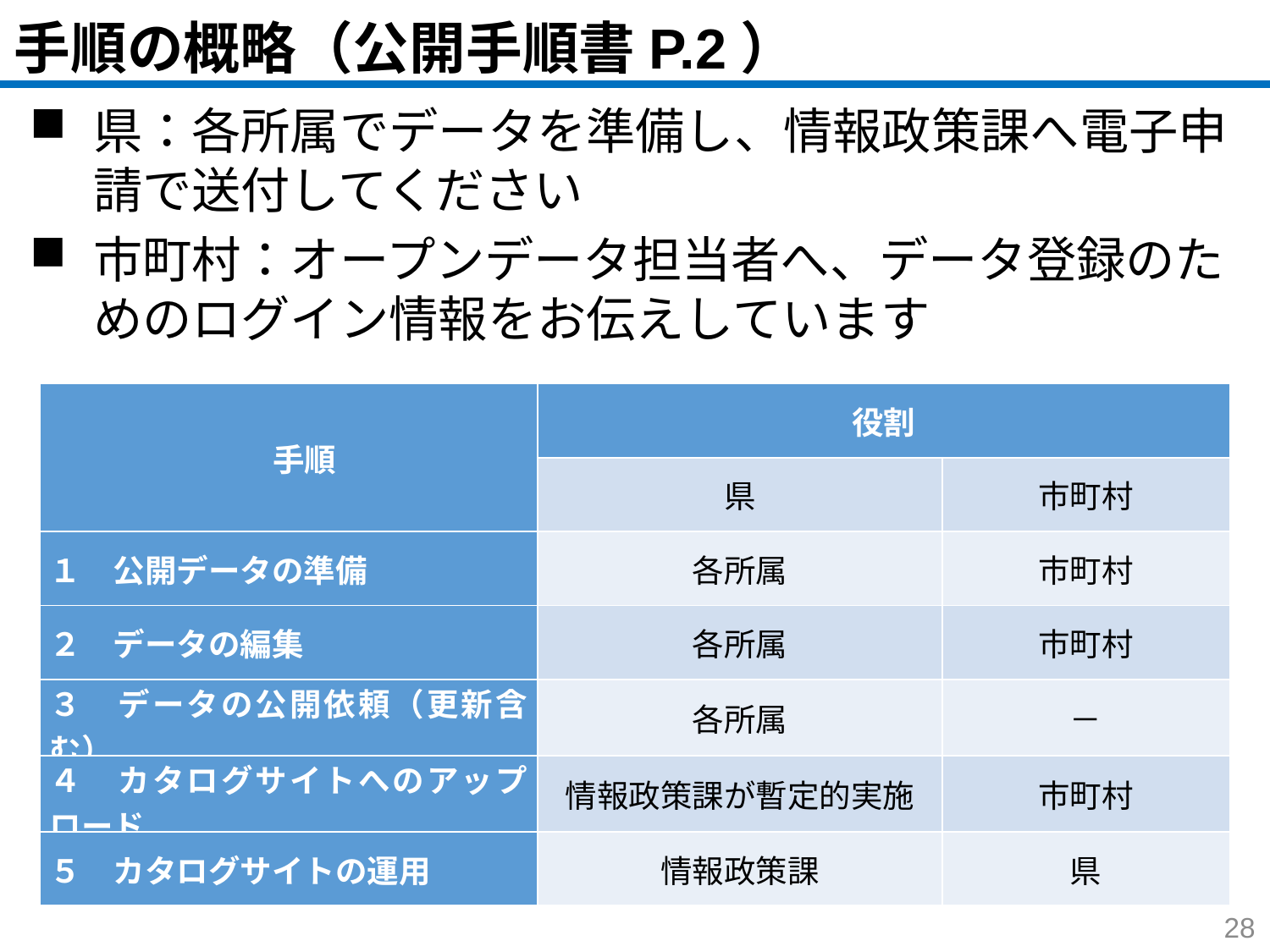

手順の概略（公開手順書P.2）
県：各所属でデータを準備し、情報政策課へ電子申請で送付してください
市町村：オープンデータ担当者へ、データ登録のためのログイン情報をお伝えしています
| 手順 | 役割 |  |
| --- | --- | --- |
|  | 県 | 市町村 |
| １　公開データの準備 | 各所属 | 市町村 |
| ２　データの編集 | 各所属 | 市町村 |
| ３　データの公開依頼（更新含む） | 各所属 | － |
| ４　カタログサイトへのアップロード | 情報政策課が暫定的実施 | 市町村 |
| ５　カタログサイトの運用 | 情報政策課 | 県 |
28